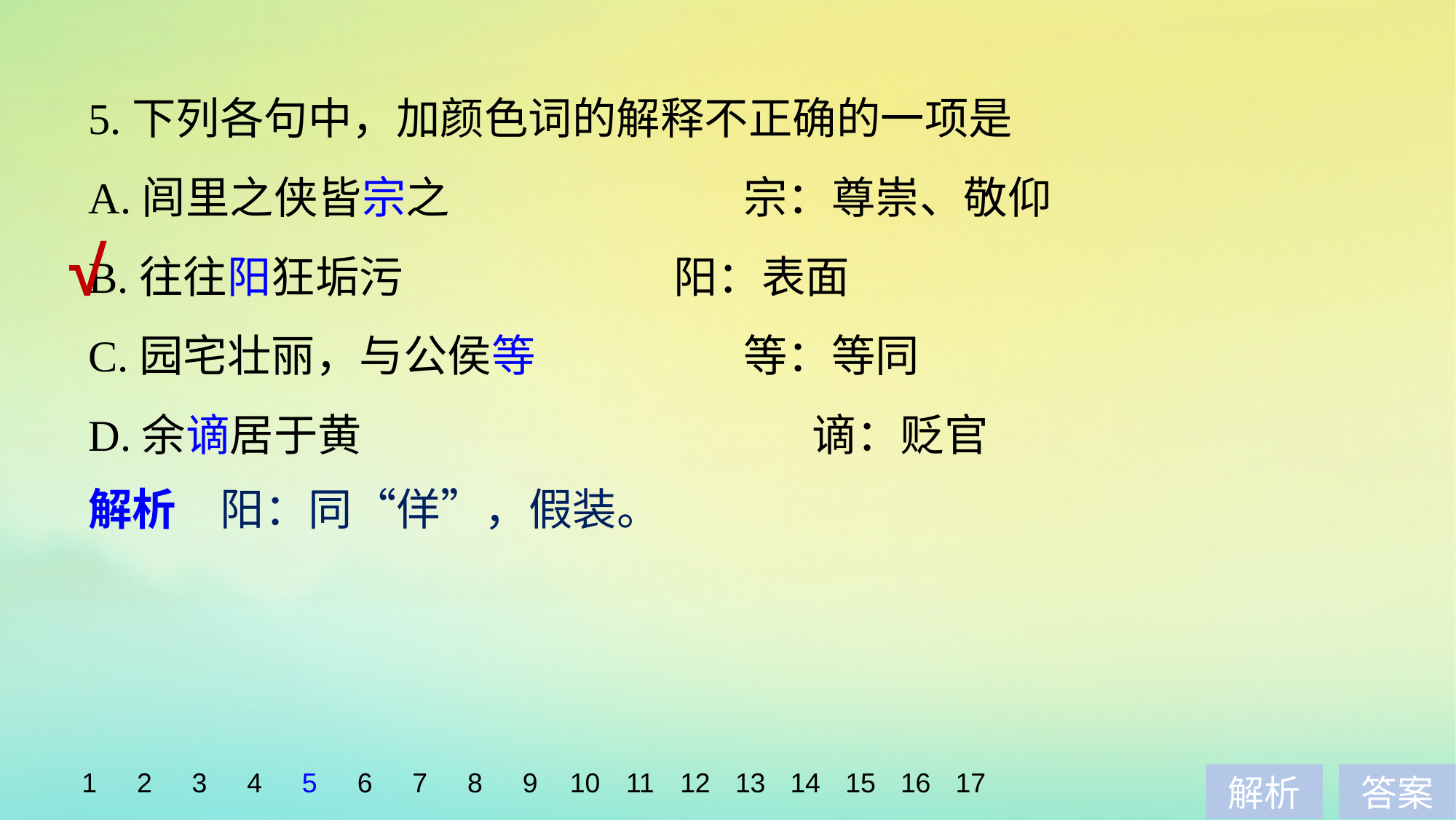

5.下列各句中，加颜色词的解释不正确的一项是
A.闾里之侠皆宗之　　　　　　 	宗：尊崇、敬仰
B.往往阳狂垢污  		    阳：表面
C.园宅壮丽，与公侯等  		等：等同
D.余谪居于黄  				       谪：贬官
√
解析　阳：同“佯”，假装。
1
2
3
4
5
6
7
8
9
10
11
12
13
14
15
16
17
解析
答案